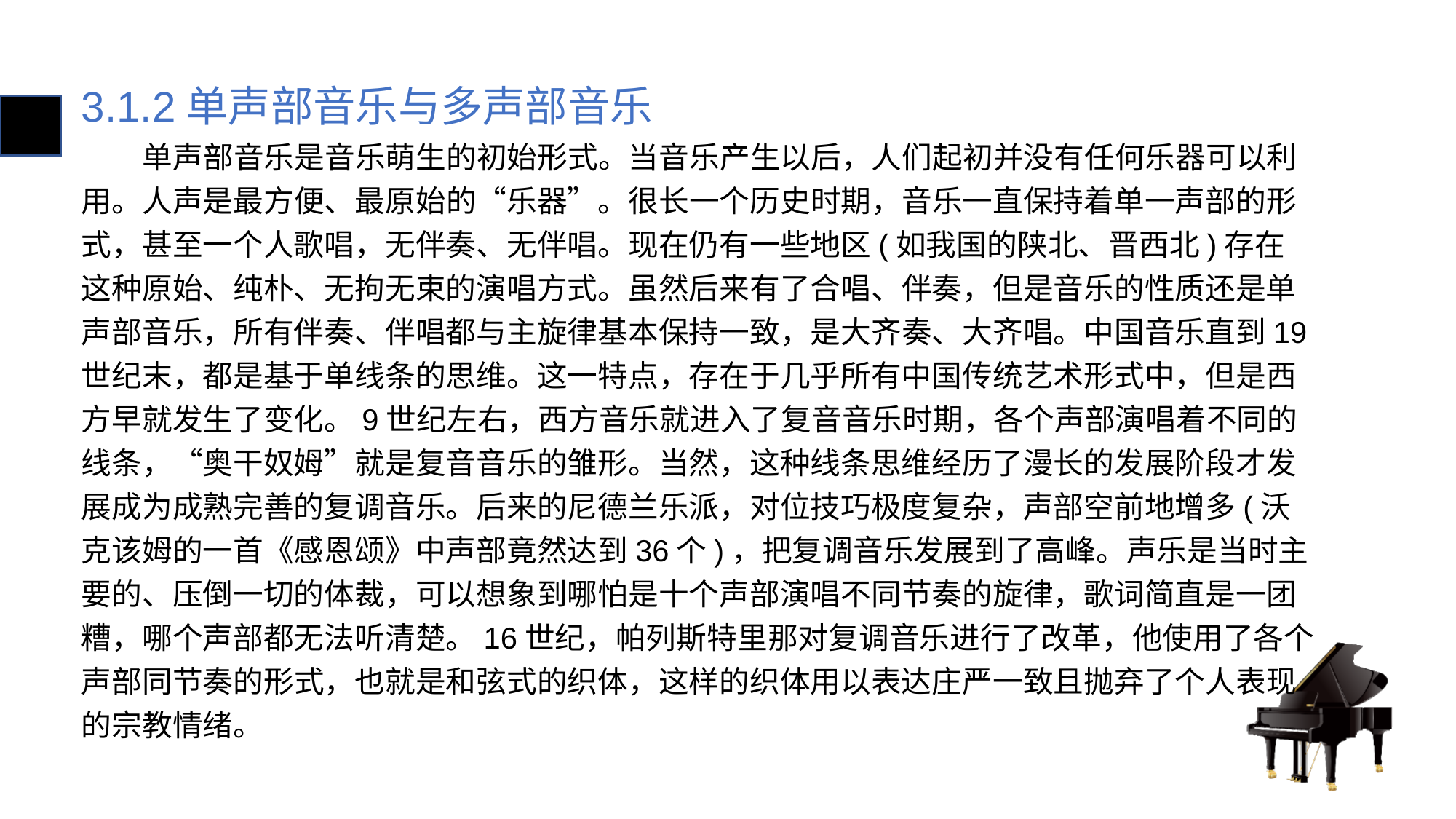

# 3.1.2单声部音乐与多声部音乐
        单声部音乐是音乐萌生的初始形式。当音乐产生以后，人们起初并没有任何乐器可以利用。人声是最方便、最原始的“乐器”。很长一个历史时期，音乐一直保持着单一声部的形式，甚至一个人歌唱，无伴奏、无伴唱。现在仍有一些地区(如我国的陕北、晋西北)存在这种原始、纯朴、无拘无束的演唱方式。虽然后来有了合唱、伴奏，但是音乐的性质还是单声部音乐，所有伴奏、伴唱都与主旋律基本保持一致，是大齐奏、大齐唱。中国音乐直到19世纪末，都是基于单线条的思维。这一特点，存在于几乎所有中国传统艺术形式中，但是西方早就发生了变化。9世纪左右，西方音乐就进入了复音音乐时期，各个声部演唱着不同的线条，“奥干奴姆”就是复音音乐的雏形。当然，这种线条思维经历了漫长的发展阶段才发展成为成熟完善的复调音乐。后来的尼德兰乐派，对位技巧极度复杂，声部空前地增多(沃克该姆的一首《感恩颂》中声部竟然达到36个)，把复调音乐发展到了高峰。声乐是当时主要的、压倒一切的体裁，可以想象到哪怕是十个声部演唱不同节奏的旋律，歌词简直是一团糟，哪个声部都无法听清楚。16世纪，帕列斯特里那对复调音乐进行了改革，他使用了各个声部同节奏的形式，也就是和弦式的织体，这样的织体用以表达庄严一致且抛弃了个人表现的宗教情绪。